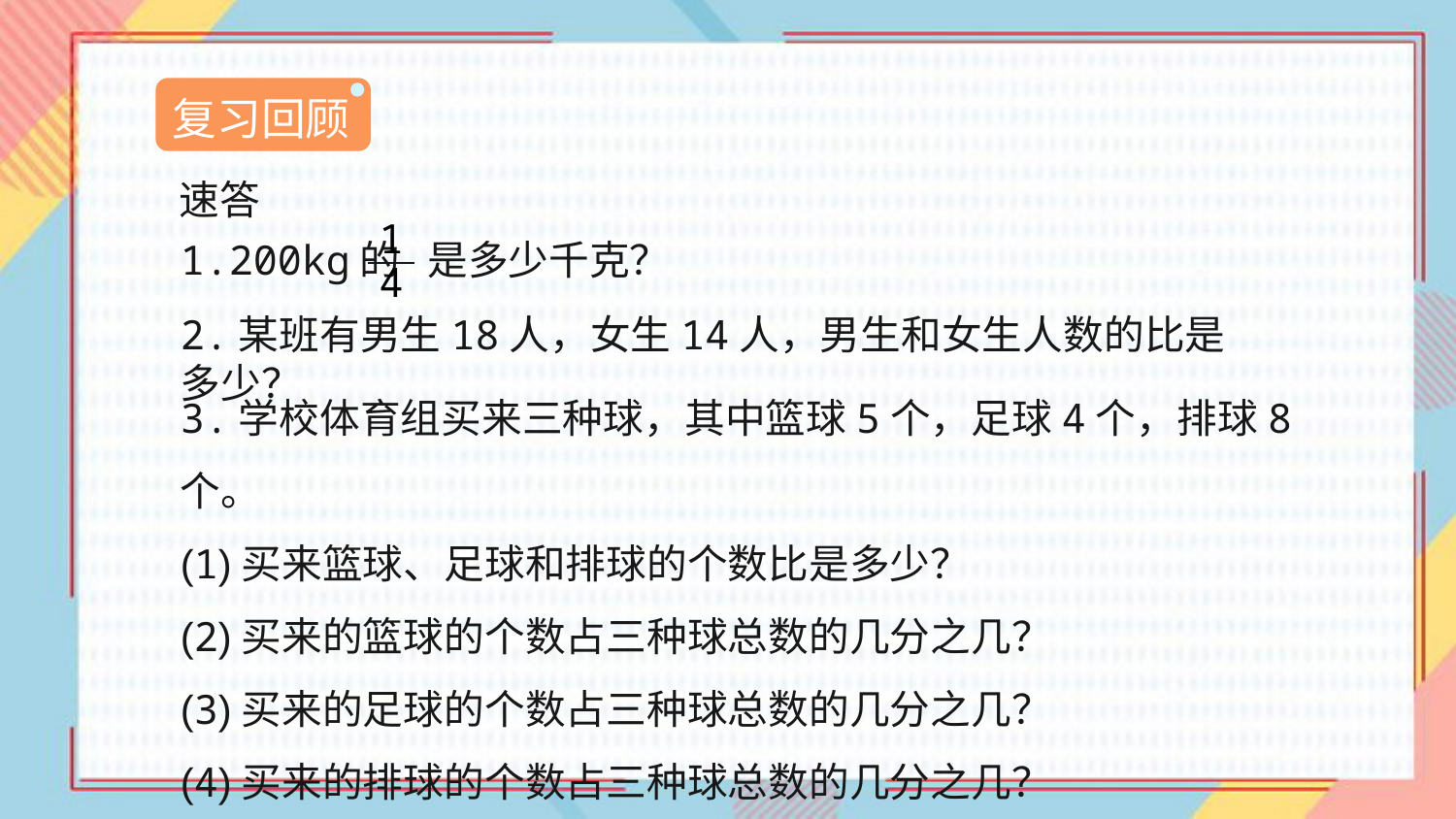

复习回顾
速答
1
4
1.200kg的   是多少千克？
2.某班有男生18人，女生14人，男生和女生人数的比是多少？

3.学校体育组买来三种球，其中篮球5个，足球4个，排球8个。
(1)买来篮球、足球和排球的个数比是多少？
(2)买来的篮球的个数占三种球总数的几分之几？
(3)买来的足球的个数占三种球总数的几分之几？
(4)买来的排球的个数占三种球总数的几分之几？